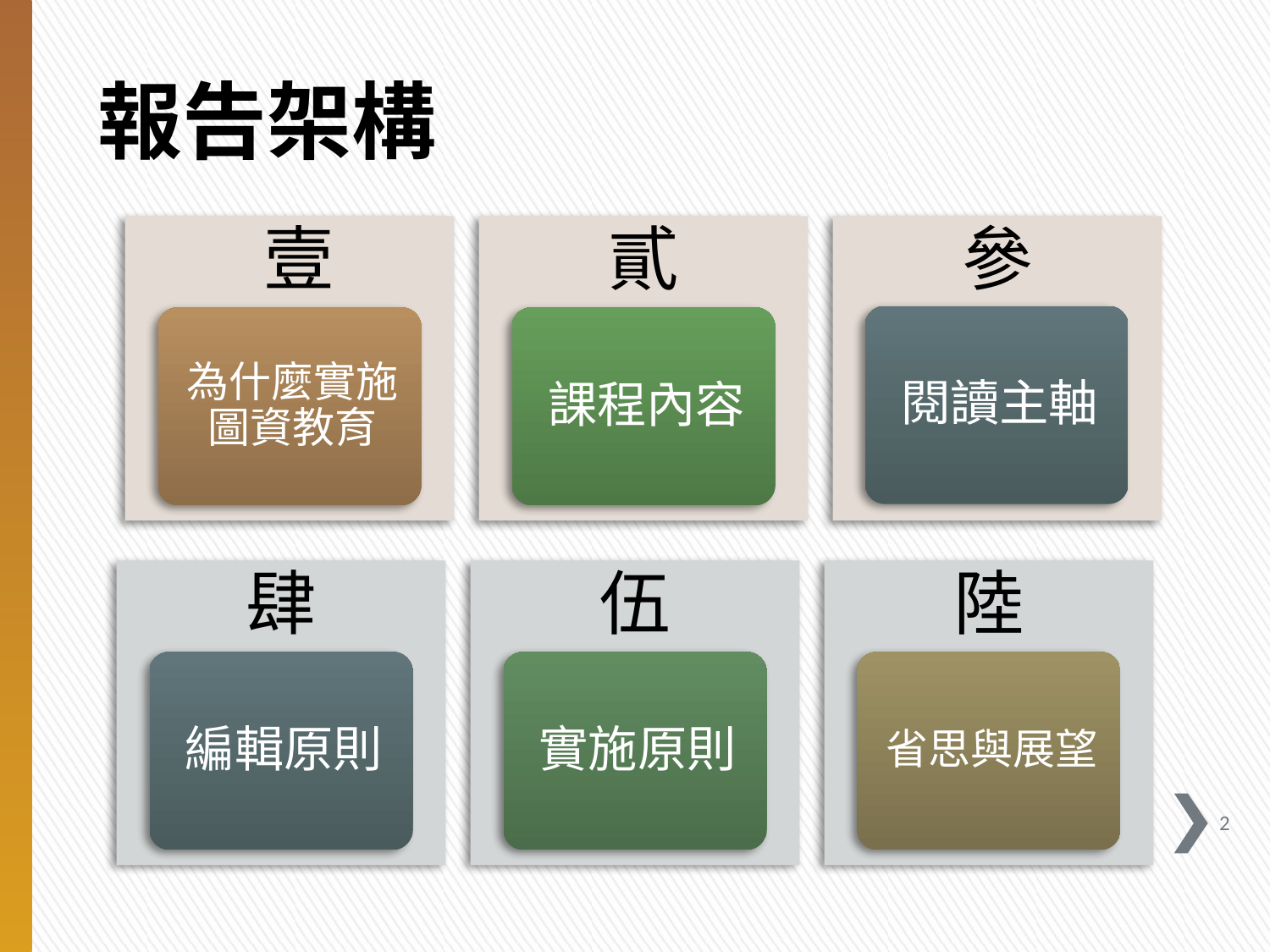

# 報告架構
 壹
為什麼實施 圖資教育
貳
課程內容
參
閱讀主軸
肆
編輯原則
伍
實施原則
陸
省思與展望
2